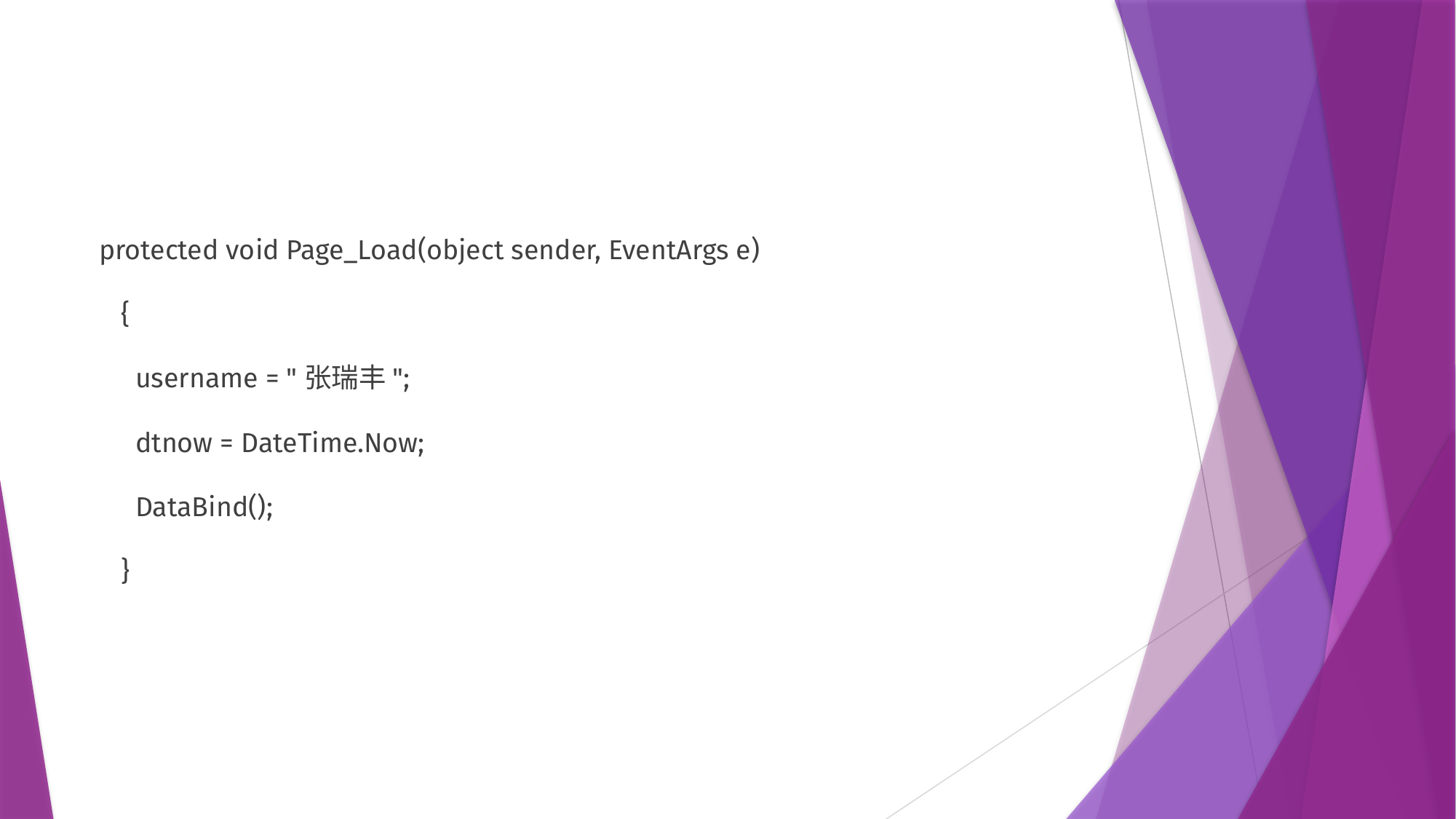

#
 protected void Page_Load(object sender, EventArgs e)
    {
      username = "张瑞丰";
      dtnow = DateTime.Now;
      DataBind();
    }